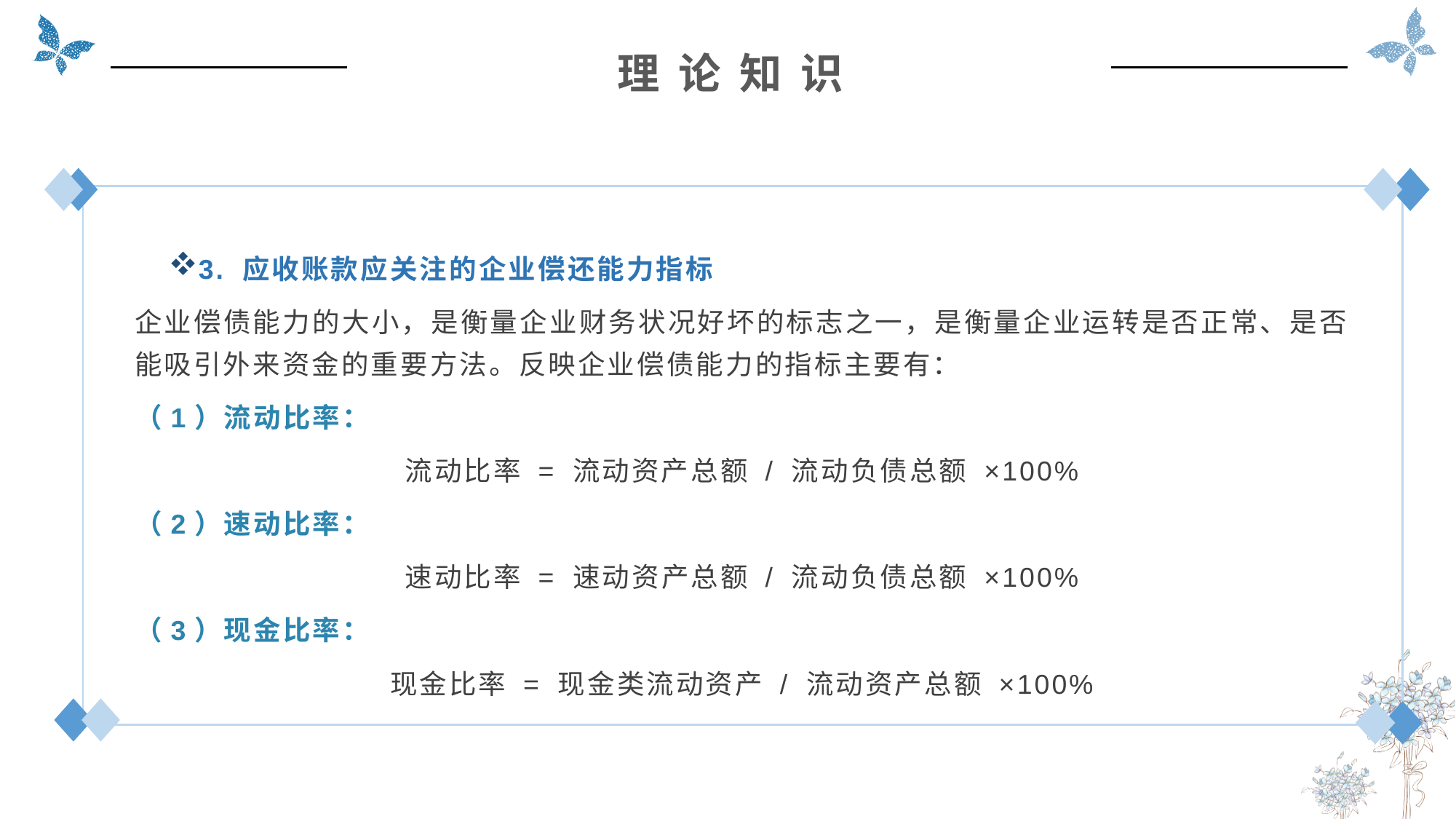

理 论 知 识

3. 应收账款应关注的企业偿还能力指标
企业偿债能力的大小，是衡量企业财务状况好坏的标志之一，是衡量企业运转是否正常、是否能吸引外来资金的重要方法。反映企业偿债能力的指标主要有：
（1）流动比率：
流动比率 = 流动资产总额 / 流动负债总额 ×100%
（2）速动比率：
速动比率 = 速动资产总额 / 流动负债总额 ×100%
（3）现金比率：
现金比率 = 现金类流动资产 / 流动资产总额 ×100%